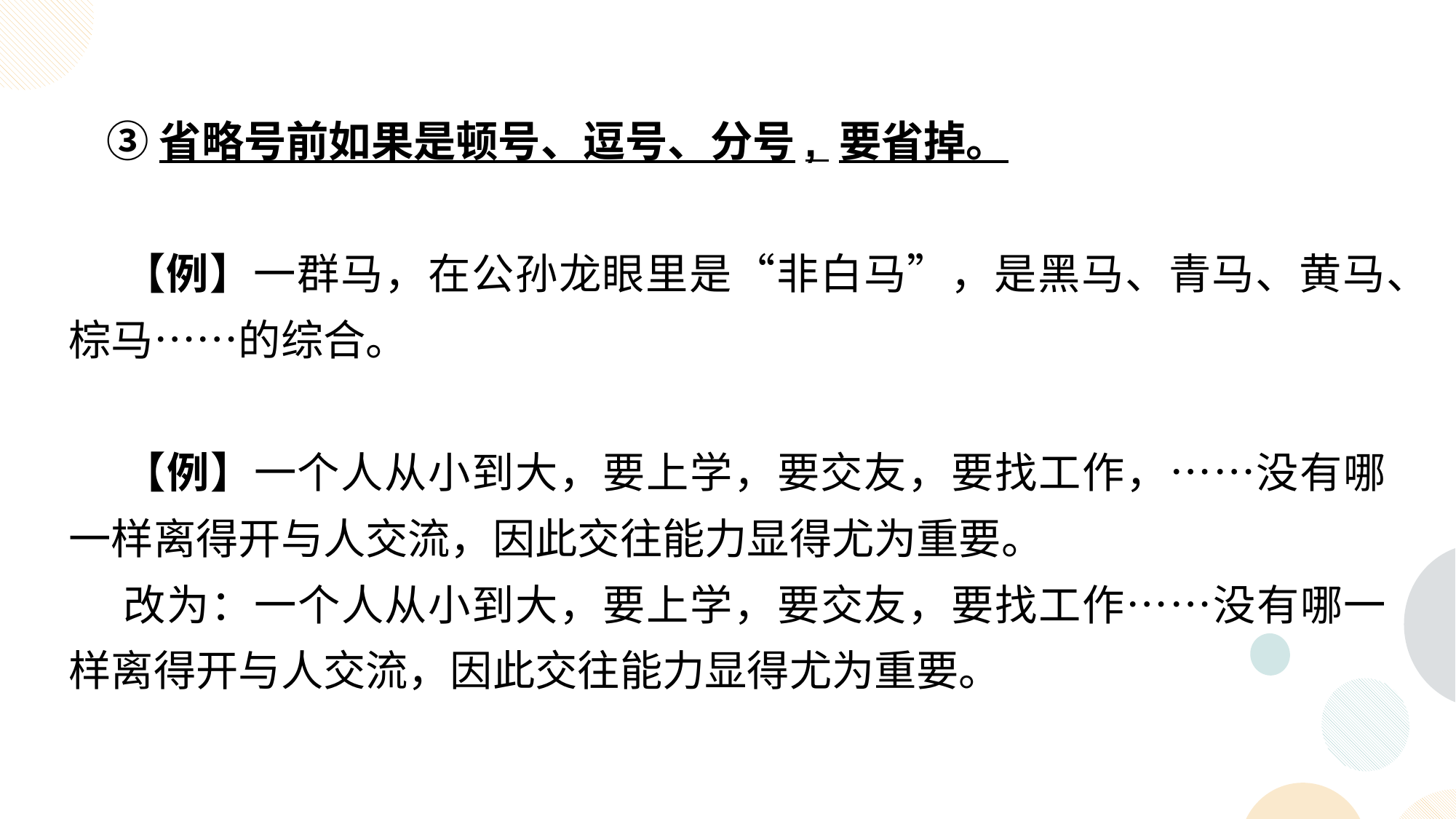

③省略号前如果是顿号、逗号、分号, 要省掉。

    【例】一群马，在公孙龙眼里是“非白马”，是黑马、青马、黄马、棕马……的综合。

    【例】一个人从小到大，要上学，要交友，要找工作，……没有哪一样离得开与人交流，因此交往能力显得尤为重要。
    改为：一个人从小到大，要上学，要交友，要找工作……没有哪一样离得开与人交流，因此交往能力显得尤为重要。